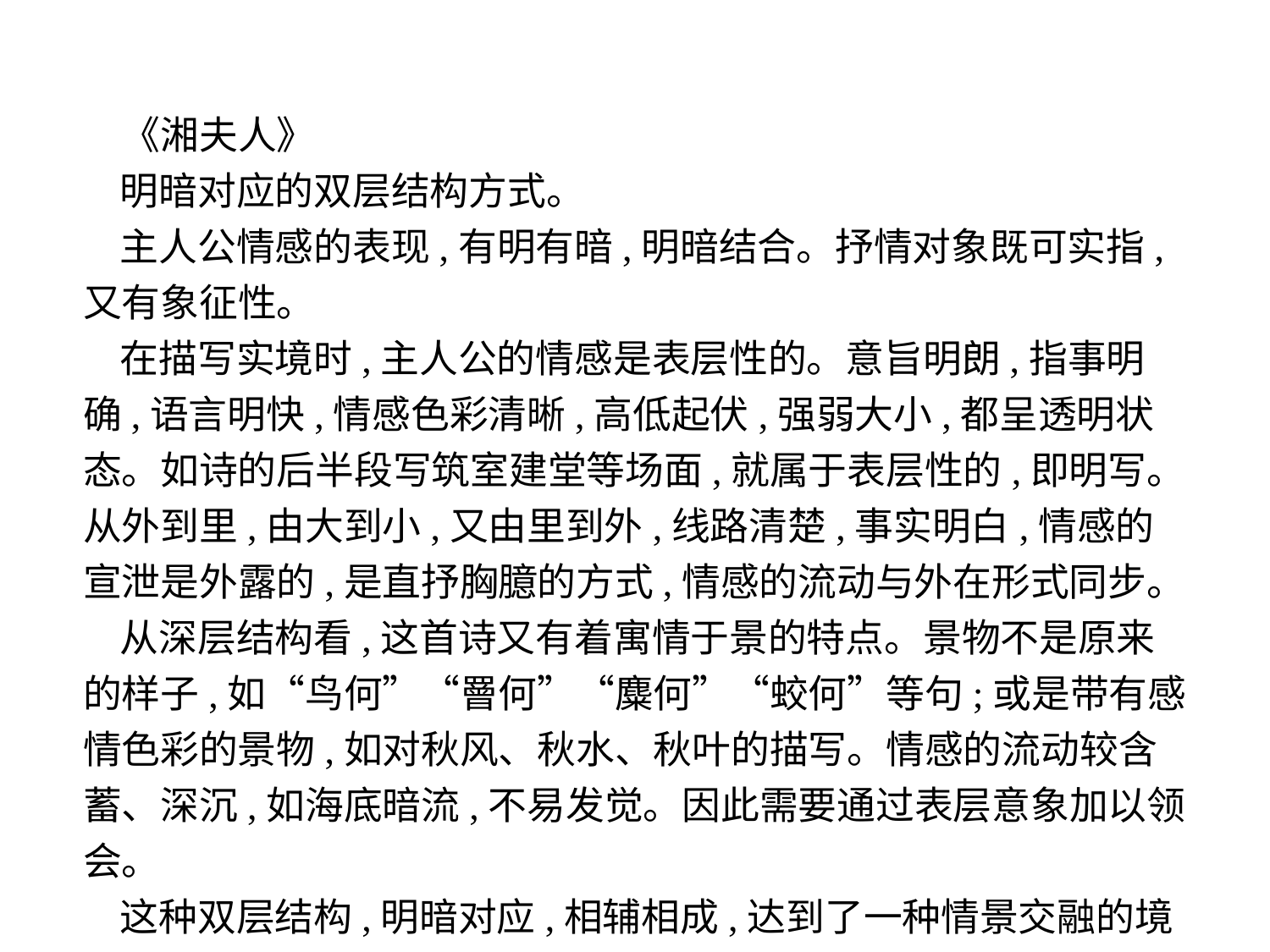

《湘夫人》
明暗对应的双层结构方式。
主人公情感的表现,有明有暗,明暗结合。抒情对象既可实指,又有象征性。
在描写实境时,主人公的情感是表层性的。意旨明朗,指事明确,语言明快,情感色彩清晰,高低起伏,强弱大小,都呈透明状态。如诗的后半段写筑室建堂等场面,就属于表层性的,即明写。从外到里,由大到小,又由里到外,线路清楚,事实明白,情感的宣泄是外露的,是直抒胸臆的方式,情感的流动与外在形式同步。
从深层结构看,这首诗又有着寓情于景的特点。景物不是原来的样子,如“鸟何”“罾何”“麋何”“蛟何”等句;或是带有感情色彩的景物,如对秋风、秋水、秋叶的描写。情感的流动较含蓄、深沉,如海底暗流,不易发觉。因此需要通过表层意象加以领会。
这种双层结构,明暗对应,相辅相成,达到了一种情景交融的境界。